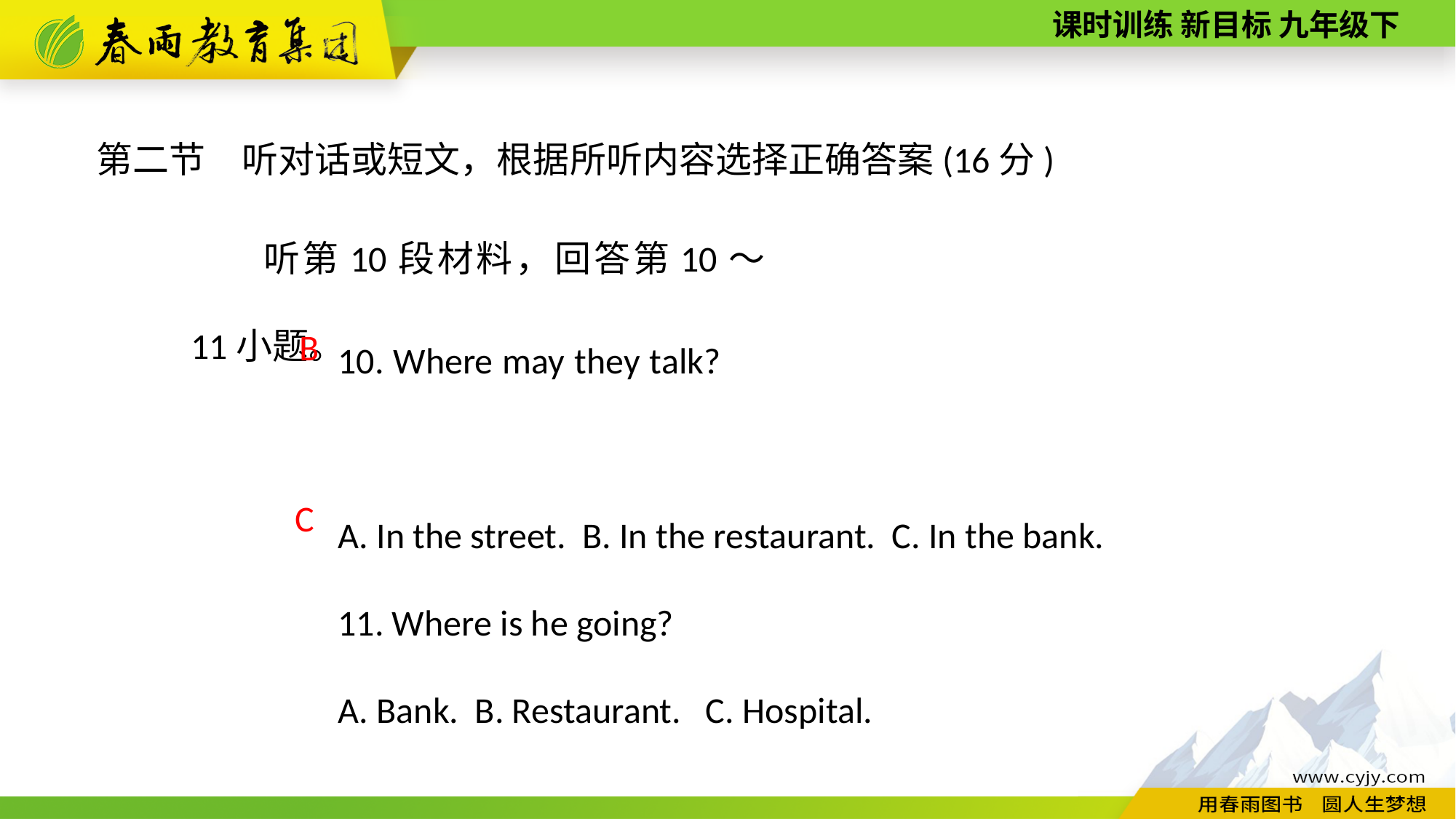

第二节　听对话或短文，根据所听内容选择正确答案(16分)
听第10段材料，回答第10～11小题。
10. Where may they talk?
A. In the street.  B. In the restaurant.  C. In the bank.
11. Where is he going?
A. Bank.  B. Restaurant.   C. Hospital.
 B
C